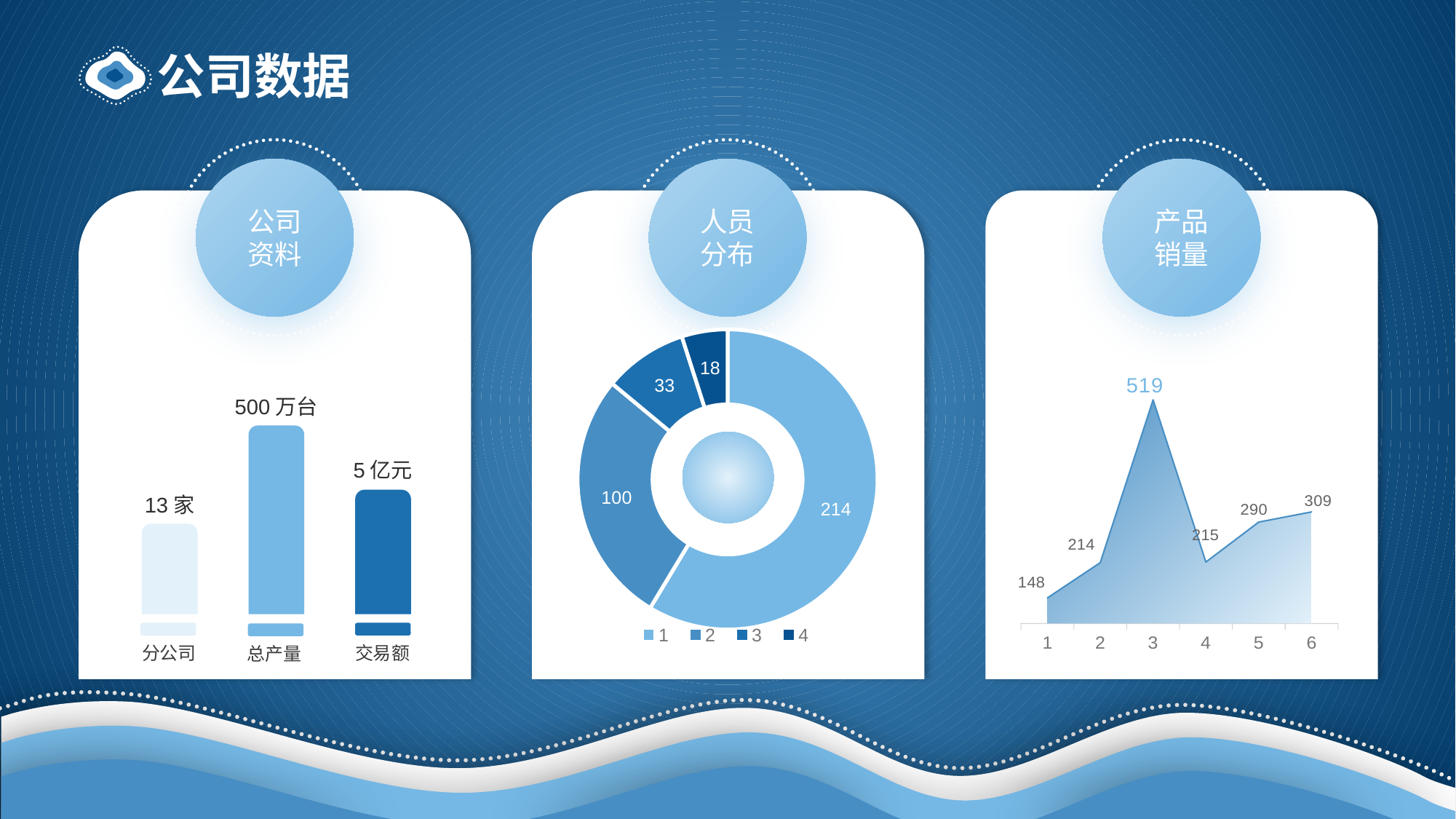

# 公司数据

公司
资料
人员
分布
产品
销量

### Chart

| Category |  |
|---|---|

### Chart

| Category |  |  |
|---|---|---|
500万台

5亿元
13家

分公司

交易额

总产量